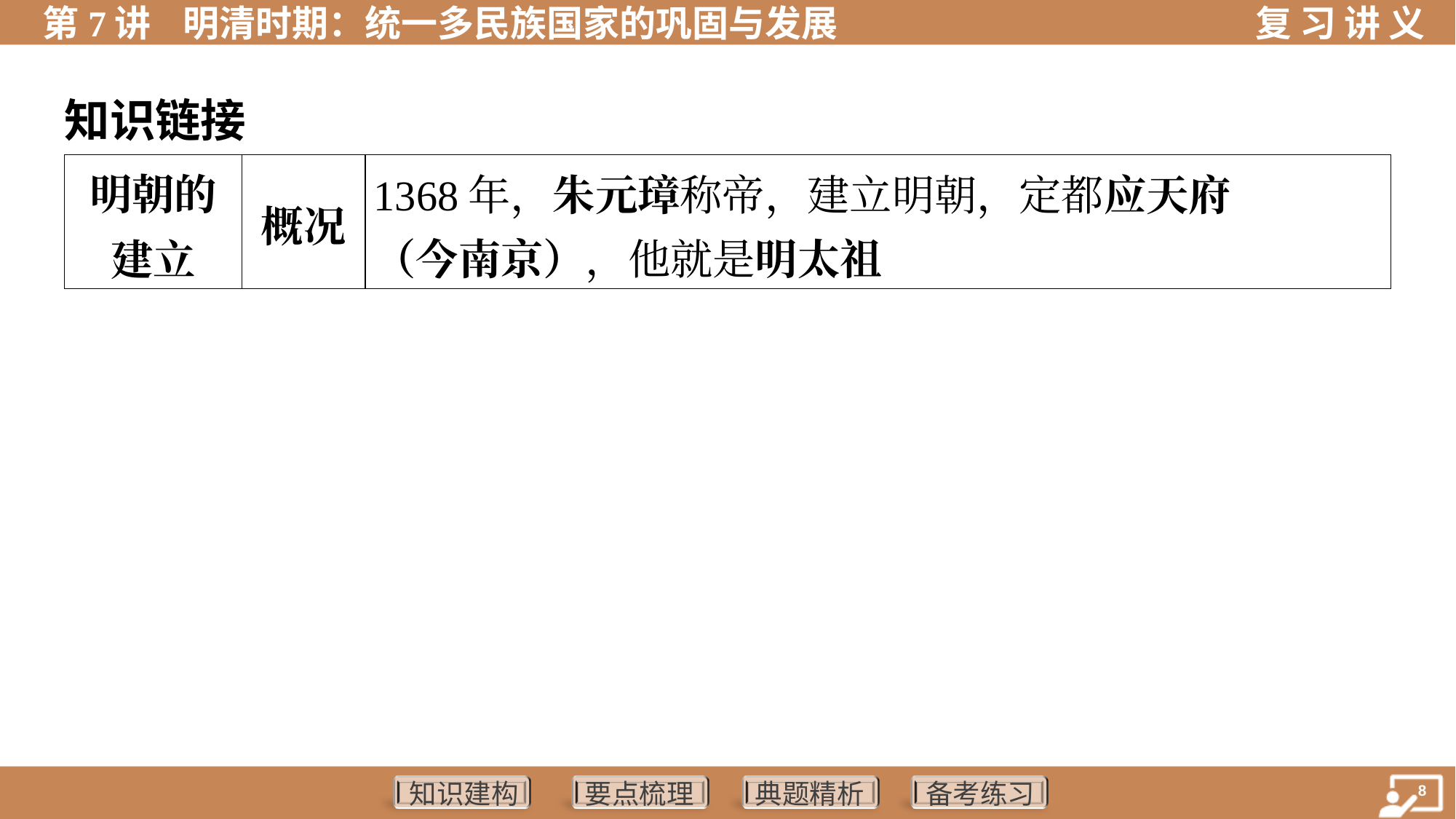

知识链接
| 明朝的 建立 | 概况 | 1368年，朱元璋称帝，建立明朝，定都应天府 （今南京），他就是明太祖 |  |  |
| --- | --- | --- | --- | --- |